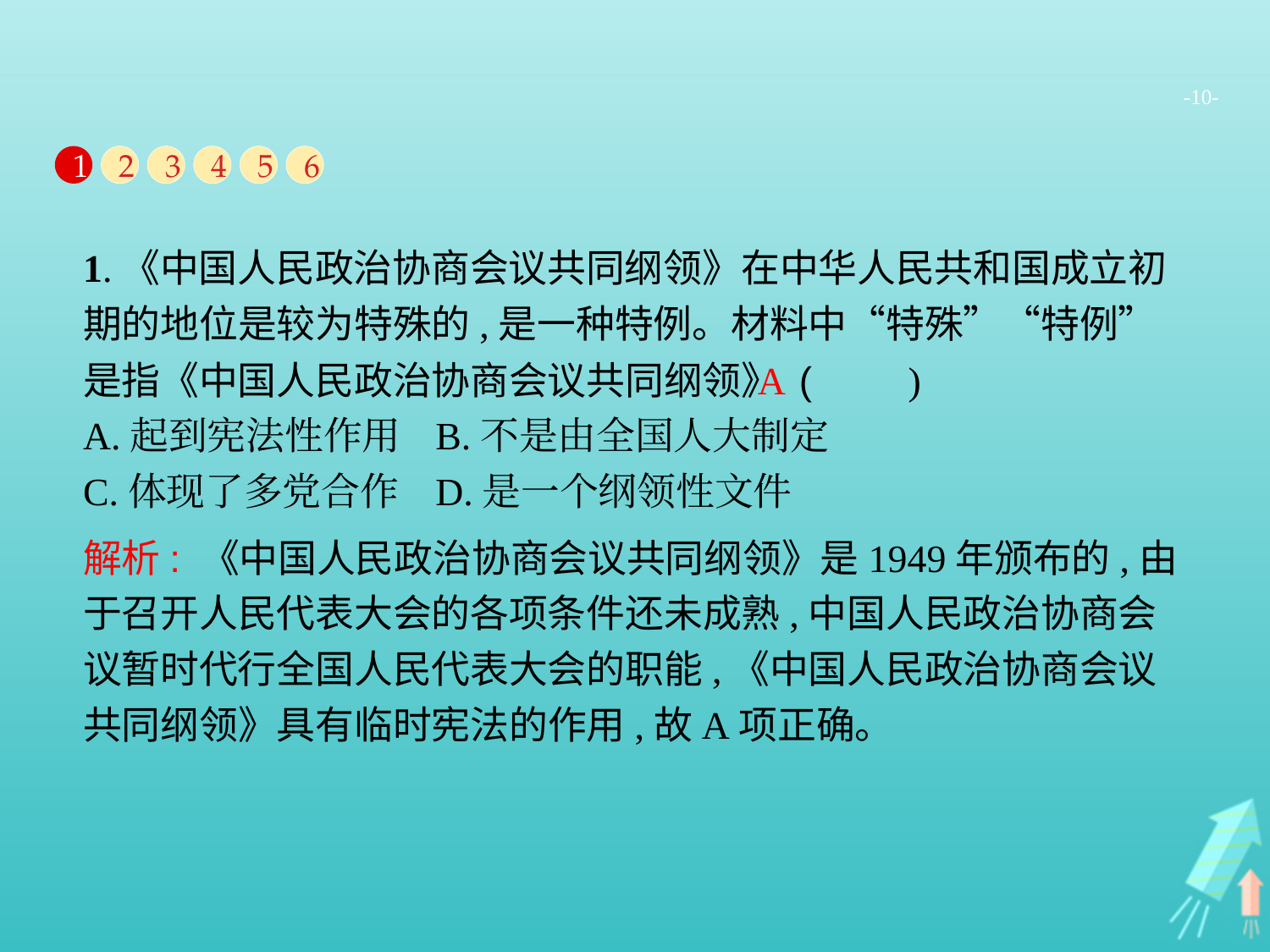

-10-
1
2
3
4
5
6
1.《中国人民政治协商会议共同纲领》在中华人民共和国成立初期的地位是较为特殊的,是一种特例。材料中“特殊”“特例”是指《中国人民政治协商会议共同纲领》 (　　)
A.起到宪法性作用	B.不是由全国人大制定
C.体现了多党合作	D.是一个纲领性文件
A
解析: 《中国人民政治协商会议共同纲领》是1949年颁布的,由于召开人民代表大会的各项条件还未成熟,中国人民政治协商会议暂时代行全国人民代表大会的职能,《中国人民政治协商会议共同纲领》具有临时宪法的作用,故A项正确。